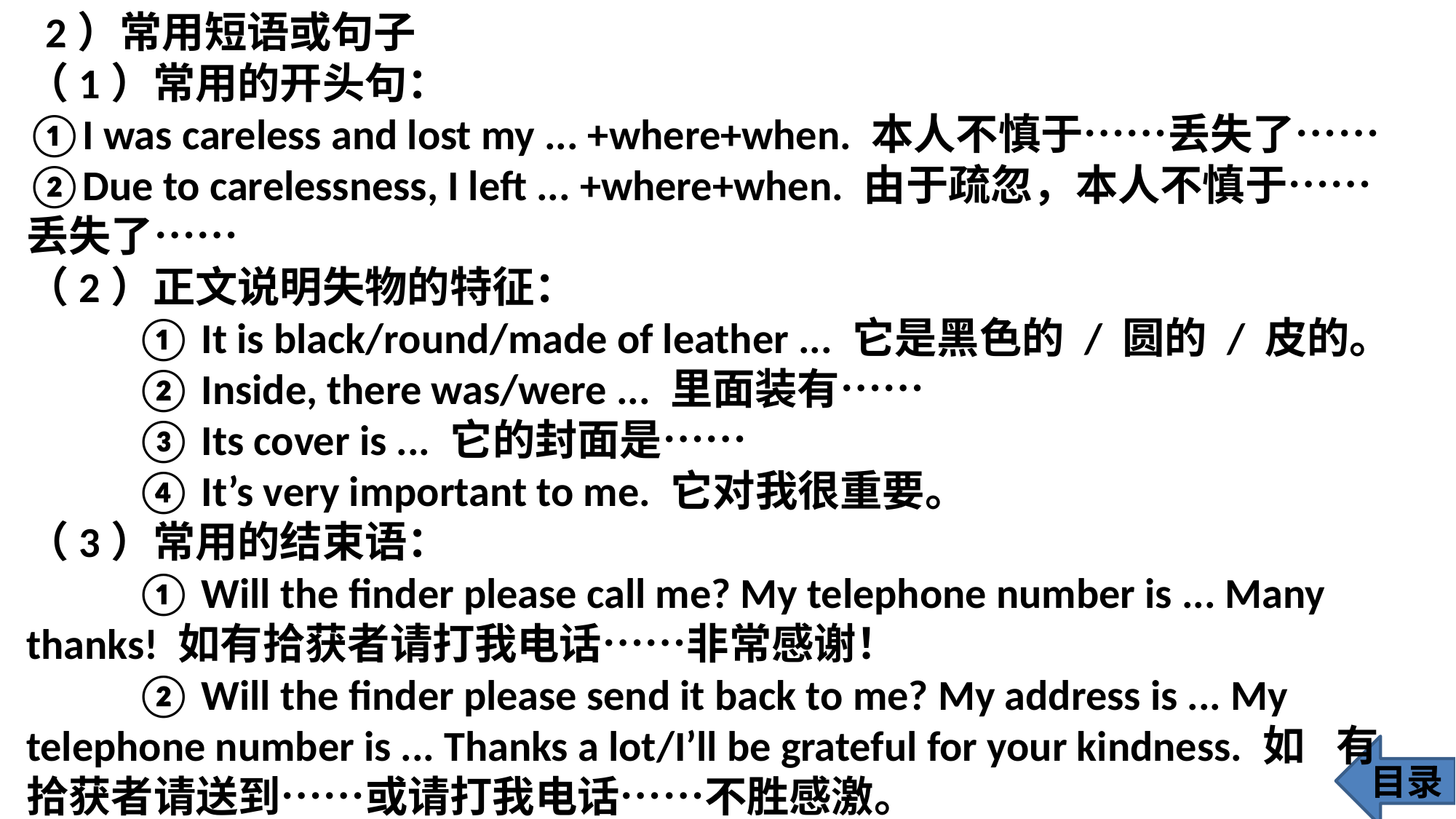

2）常用短语或句子
（1）常用的开头句：
①I was careless and lost my ... +where+when. 本人不慎于……丢失了……
②Due to carelessness, I left ... +where+when. 由于疏忽，本人不慎于……丢失了……
（2）正文说明失物的特征：
      	① It is black/round/made of leather ... 它是黑色的 / 圆的 / 皮的。
      	② Inside, there was/were ... 里面装有……
      	③ Its cover is ... 它的封面是……
      	④ It’s very important to me. 它对我很重要。
（3）常用的结束语：
     	① Will the finder please call me? My telephone number is ... Many 	thanks! 如有拾获者请打我电话……非常感谢！
	② Will the finder please send it back to me? My address is ... My 	telephone number is ... Thanks a lot/I’ll be grateful for your kindness. 如	有拾获者请送到……或请打我电话……不胜感激。

目录
53